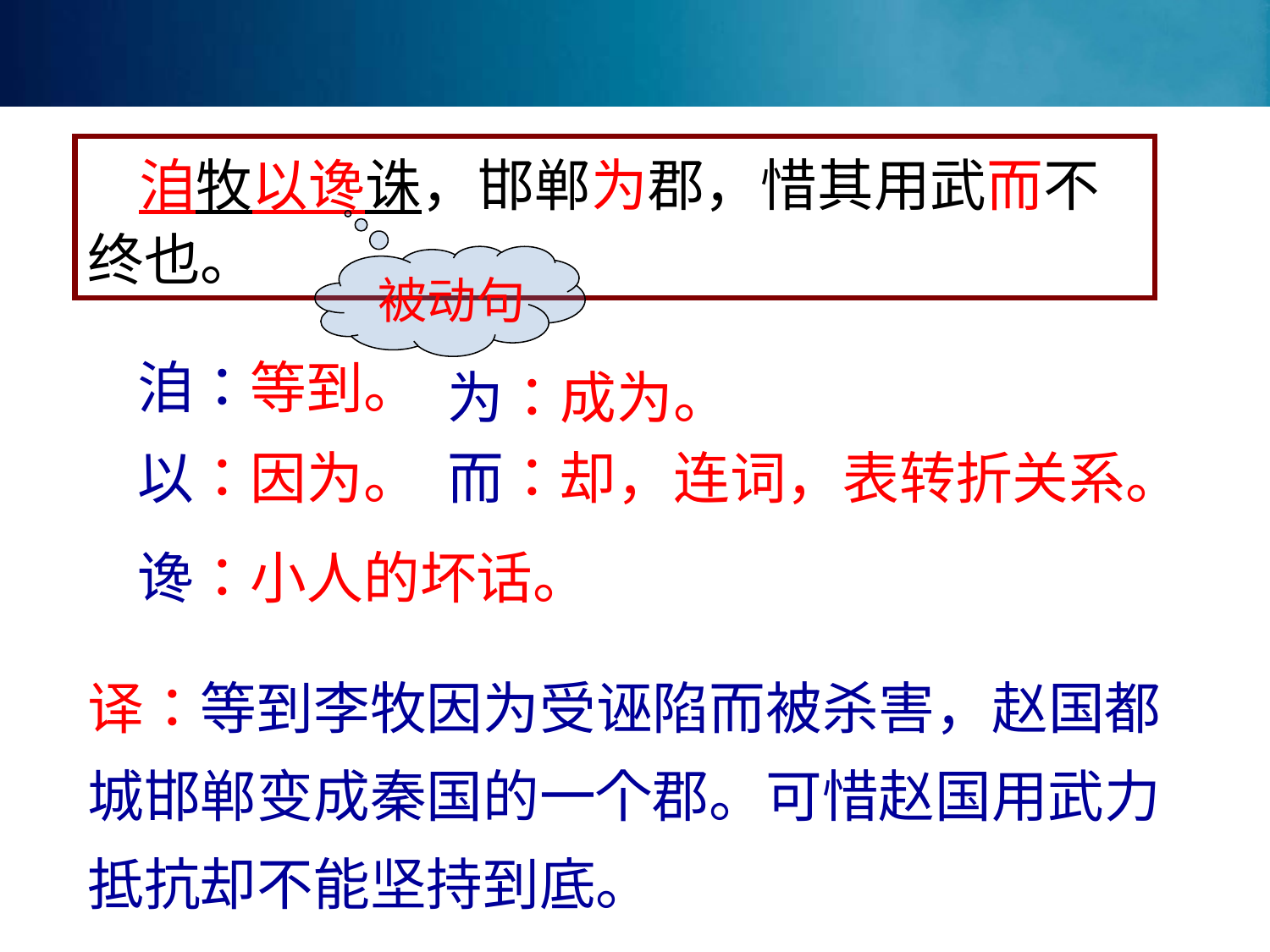

洎牧以谗诛，邯郸为郡，惜其用武而不终也。

 被动句

洎：等到。
为：成为。
以：因为。
而：却，连词，表转折关系。
谗：小人的坏话。
译：等到李牧因为受诬陷而被杀害，赵国都城邯郸变成秦国的一个郡。可惜赵国用武力抵抗却不能坚持到底。